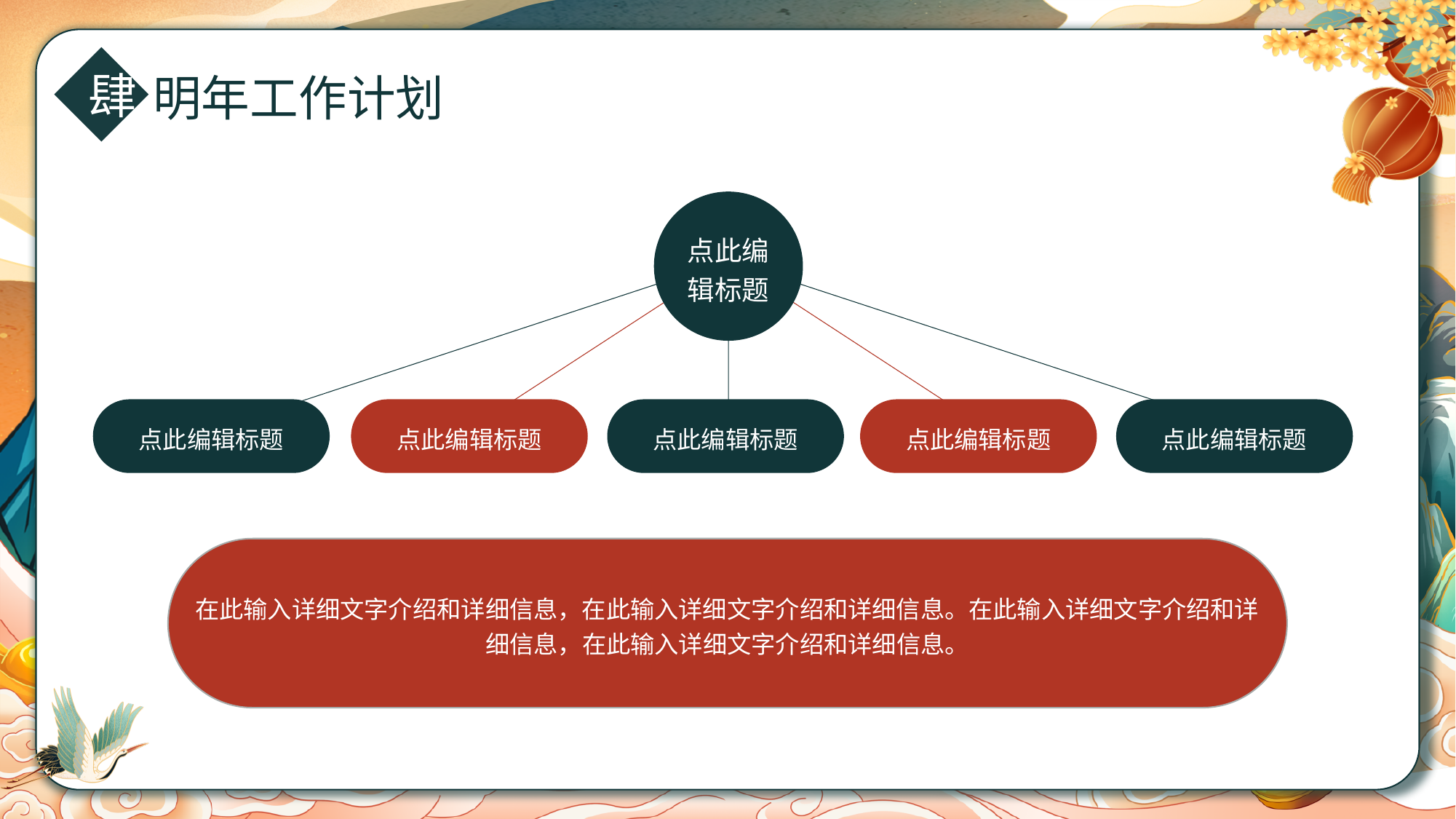

肆
明年工作计划
点此编
辑标题

点此编辑标题
点此编辑标题
点此编辑标题
点此编辑标题
点此编辑标题
在此输入详细文字介绍和详细信息，在此输入详细文字介绍和详细信息。在此输入详细文字介绍和详细信息，在此输入详细文字介绍和详细信息。